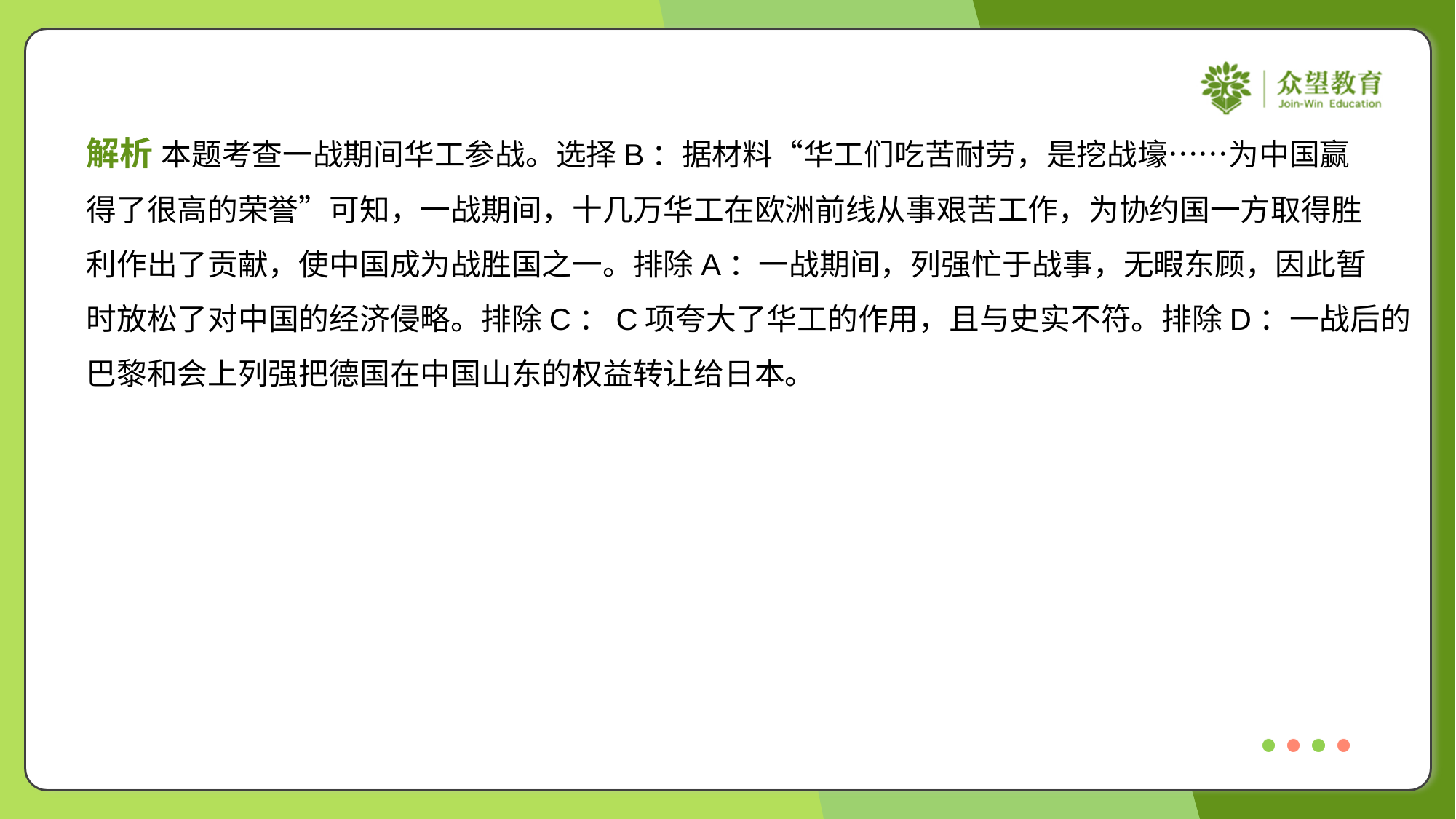

解析 本题考查一战期间华工参战。选择B：据材料“华工们吃苦耐劳，是挖战壕……为中国赢
得了很高的荣誉”可知，一战期间，十几万华工在欧洲前线从事艰苦工作，为协约国一方取得胜
利作出了贡献，使中国成为战胜国之一。排除A：一战期间，列强忙于战事，无暇东顾，因此暂
时放松了对中国的经济侵略。排除C：C项夸大了华工的作用，且与史实不符。排除D：一战后的
巴黎和会上列强把德国在中国山东的权益转让给日本。